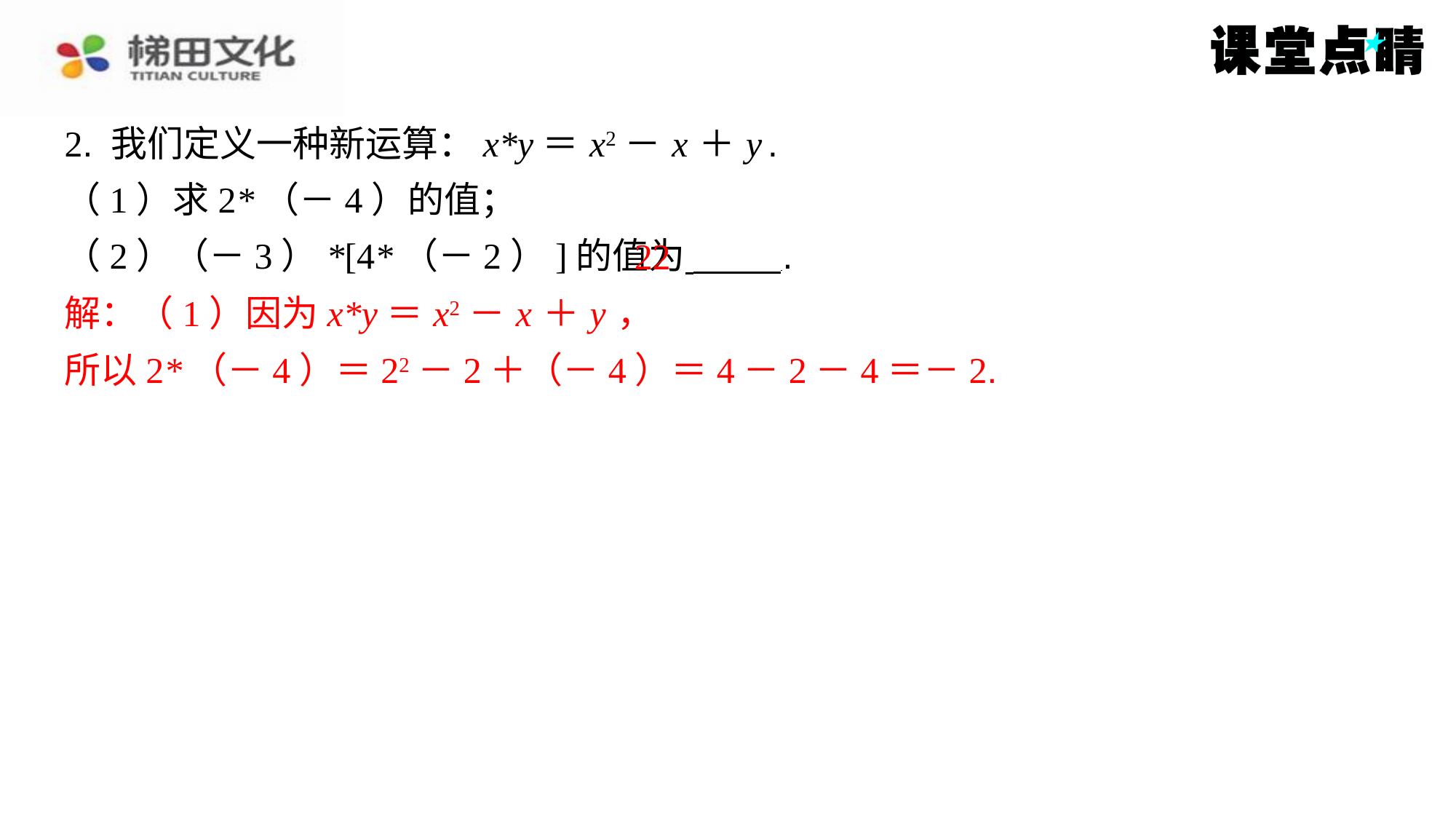

2. 我们定义一种新运算：x*y＝ x2－ x ＋ y .
（1）求2*（－4）的值；
（2）（－3）*[4*（－2）]的值为               ⁠.
解：（1）因为x*y＝ x2－ x ＋ y ，
所以2*（－4）＝22－2＋（－4）＝4－2－4＝－2.
22
解：（1）因为x*y＝ x2－ x ＋ y ，
所以2*（－4）＝22－2＋（－4）＝4－2－4＝－2.